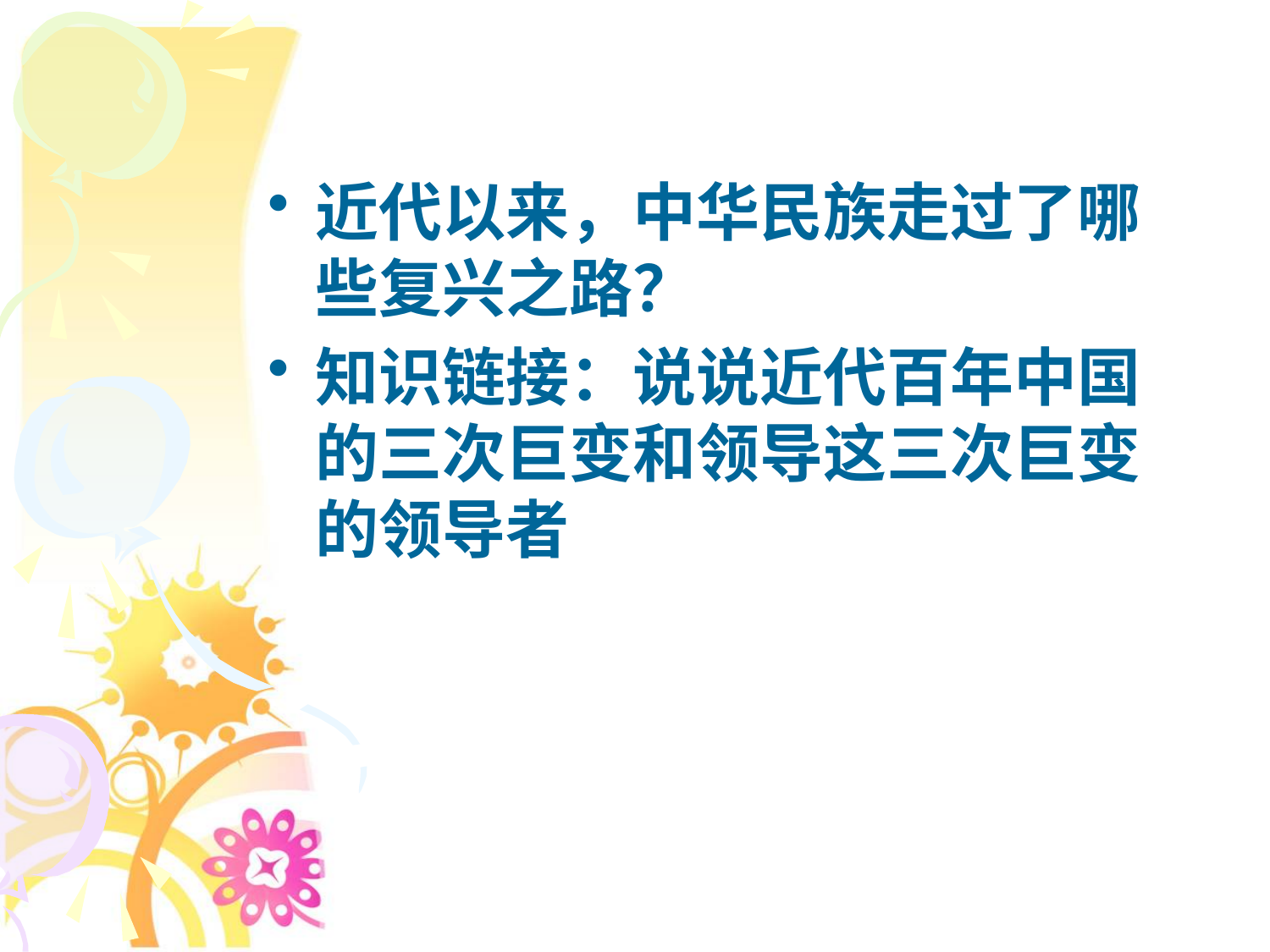

近代以来，中华民族走过了哪些复兴之路？
知识链接：说说近代百年中国的三次巨变和领导这三次巨变的领导者